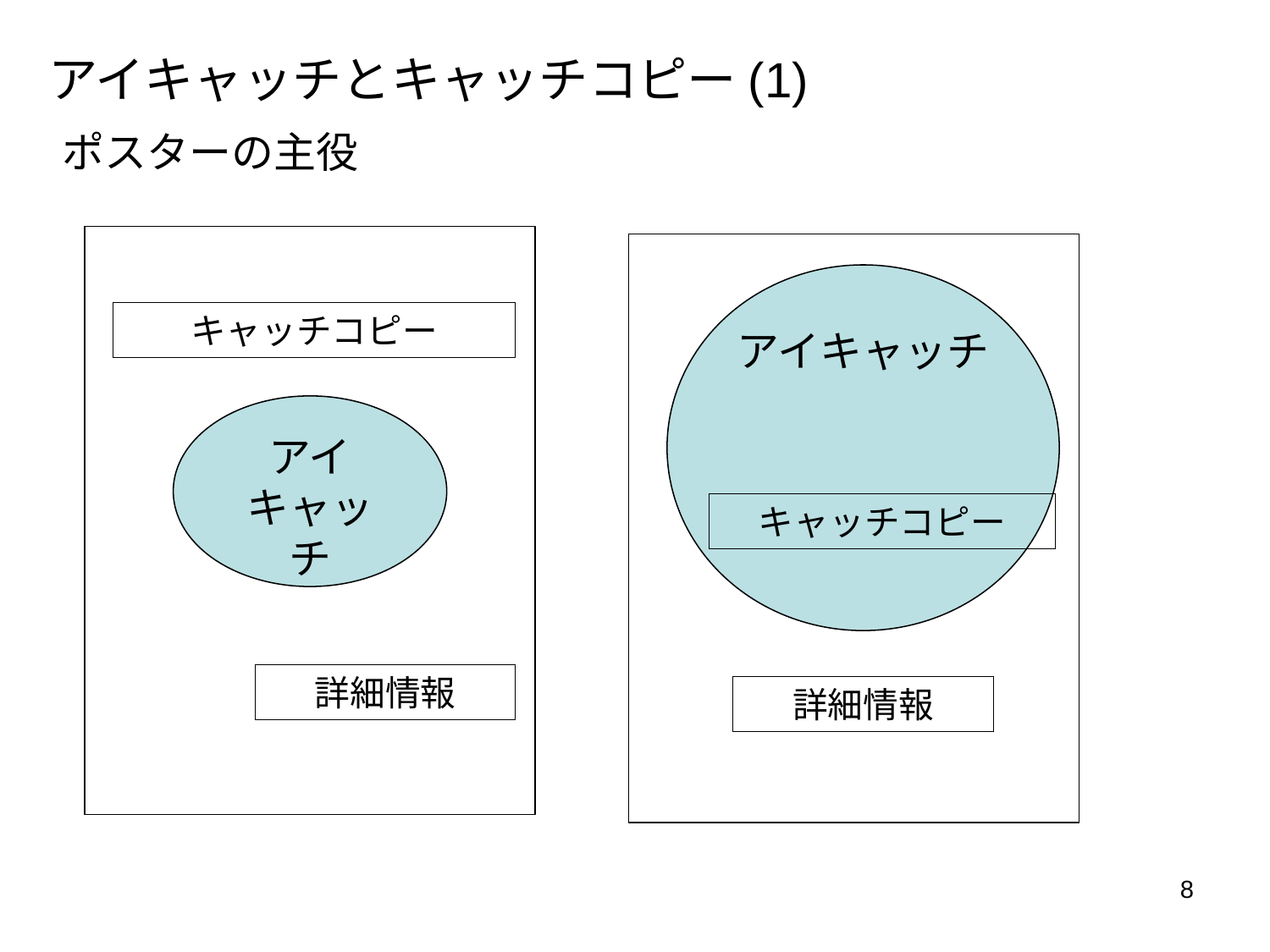

アイキャッチとキャッチコピー(1)
ポスターの主役

アイキャッチ
キャッチコピー
アイキャッチ
キャッチコピー
詳細情報
詳細情報
8